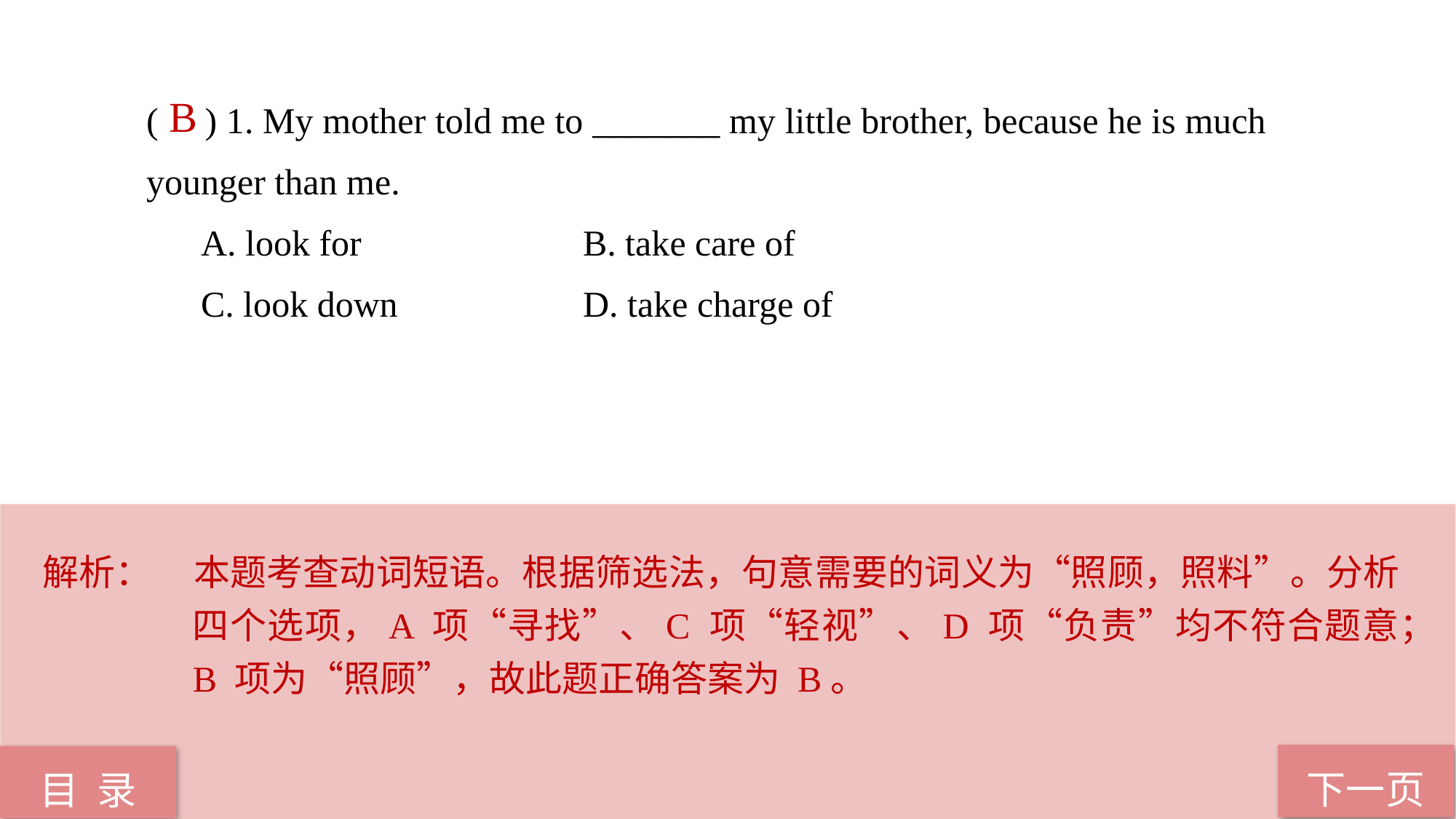

(     ) 1. My mother told me to _______ my little brother, because he is much 	younger than me.
A. look for 		B. take care of
C. look down 		D. take charge of
  B
解析：	本题考查动词短语。根据筛选法，句意需要的词义为“照顾，照料”。分析四个选项，A 项“寻找”、C 项“轻视”、D 项“负责”均不符合题意；B 项为“照顾”，故此题正确答案为 B。